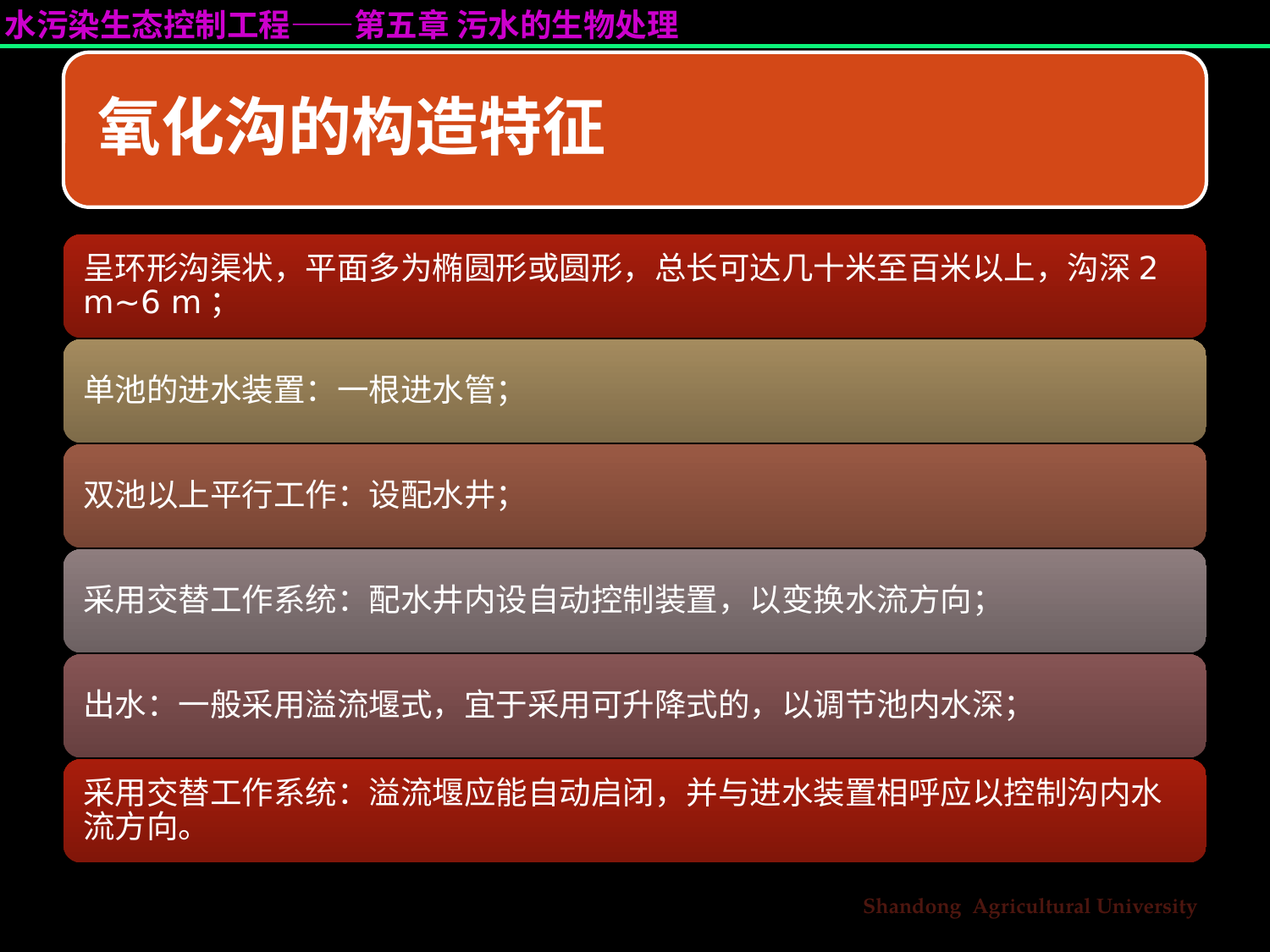

氧化沟的构造特征
呈环形沟渠状，平面多为椭圆形或圆形，总长可达几十米至百米以上，沟深2 m~6 m；
单池的进水装置：一根进水管；
双池以上平行工作：设配水井；
采用交替工作系统：配水井内设自动控制装置，以变换水流方向；
出水：一般采用溢流堰式，宜于采用可升降式的，以调节池内水深；
采用交替工作系统：溢流堰应能自动启闭，并与进水装置相呼应以控制沟内水流方向。